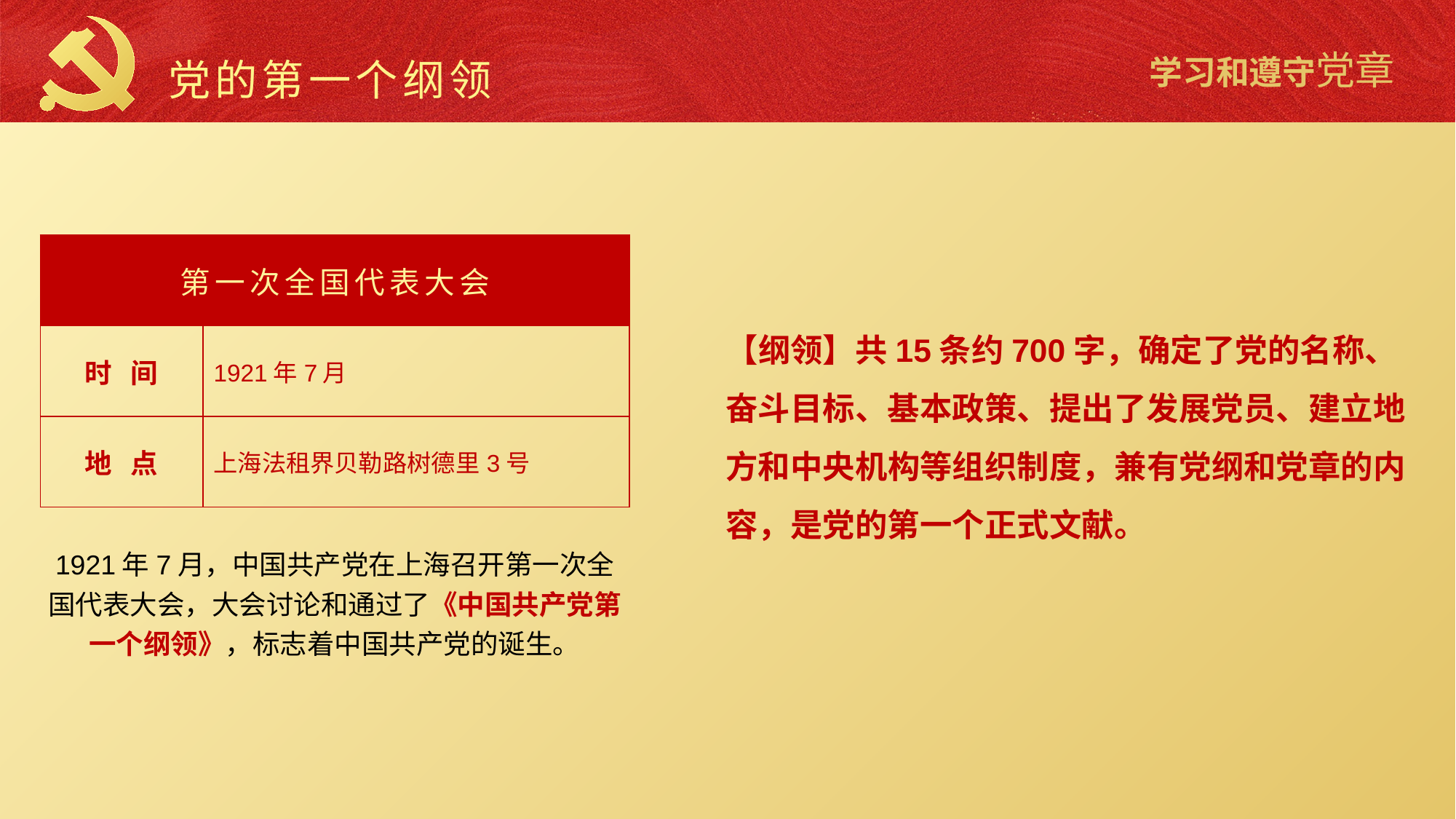

党的第一个纲领
| 第一次全国代表大会 |  |
| --- | --- |
| 时 间 | 1921年7月 |
| 地 点 | 上海法租界贝勒路树德里3号 |
【纲领】共15条约700字，确定了党的名称、奋斗目标、基本政策、提出了发展党员、建立地方和中央机构等组织制度，兼有党纲和党章的内容，是党的第一个正式文献。
1921年7月，中国共产党在上海召开第一次全国代表大会，大会讨论和通过了《中国共产党第一个纲领》，标志着中国共产党的诞生。